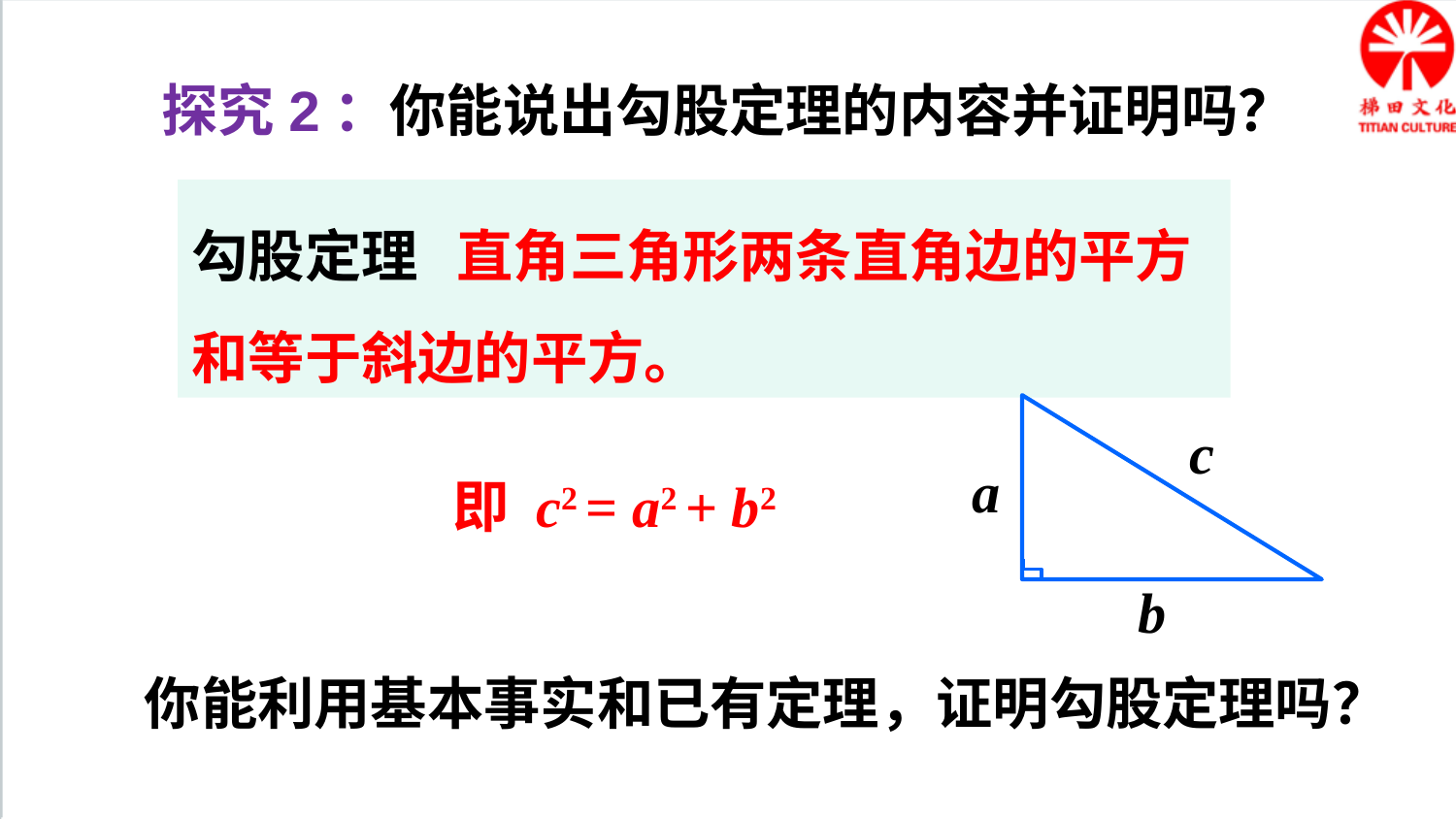

探究2：你能说出勾股定理的内容并证明吗？
勾股定理   直角三角形两条直角边的平方和等于斜边的平方。

c
a
b
即 c2 = a2 + b2
你能利用基本事实和已有定理，证明勾股定理吗？